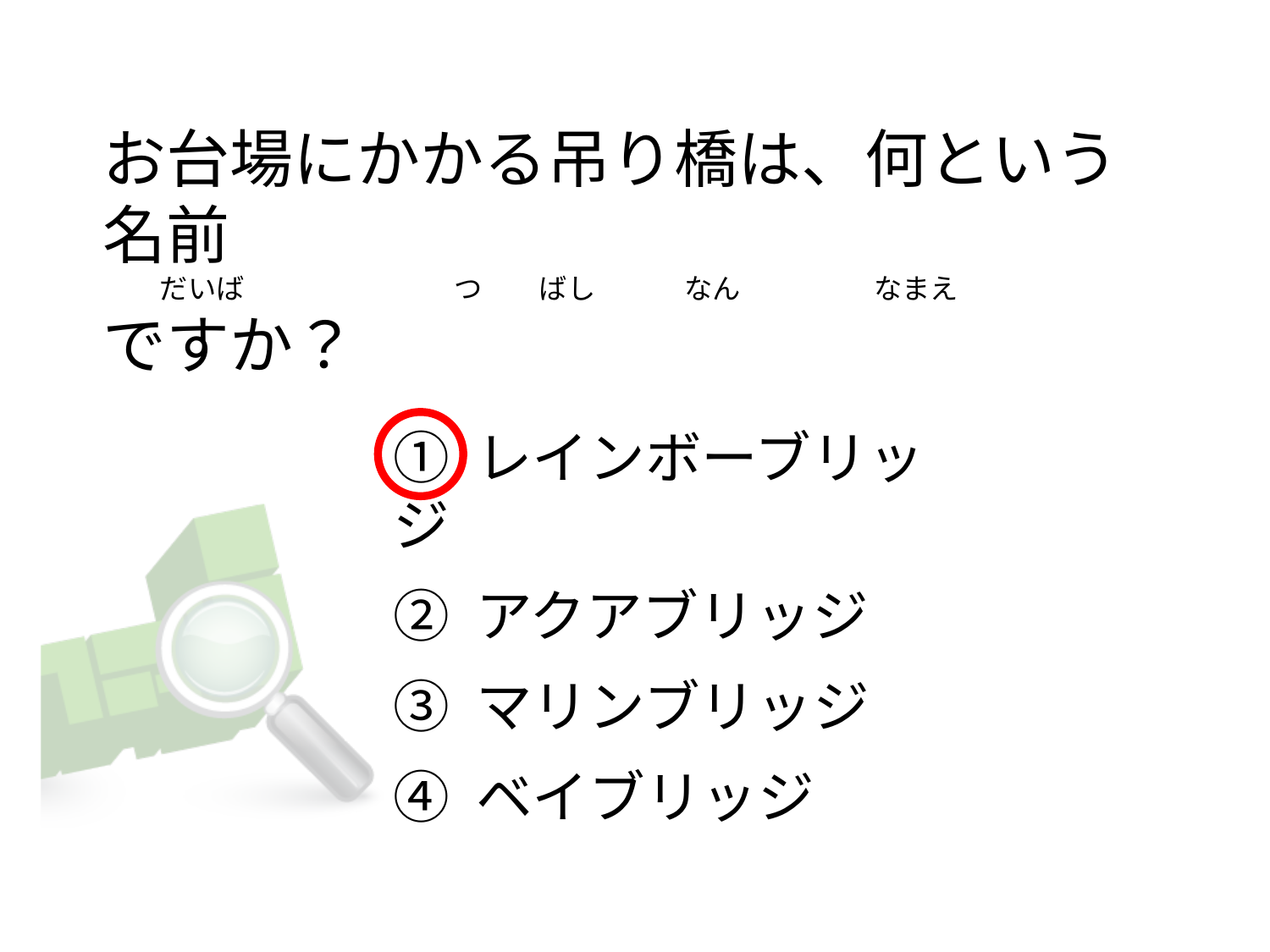

# お台場にかかる吊り橋は、何という名前         だいば                                 つ         ばし              なん                     なまえ ですか？

① レインボーブリッジ
② アクアブリッジ
③ マリンブリッジ
④ ベイブリッジ